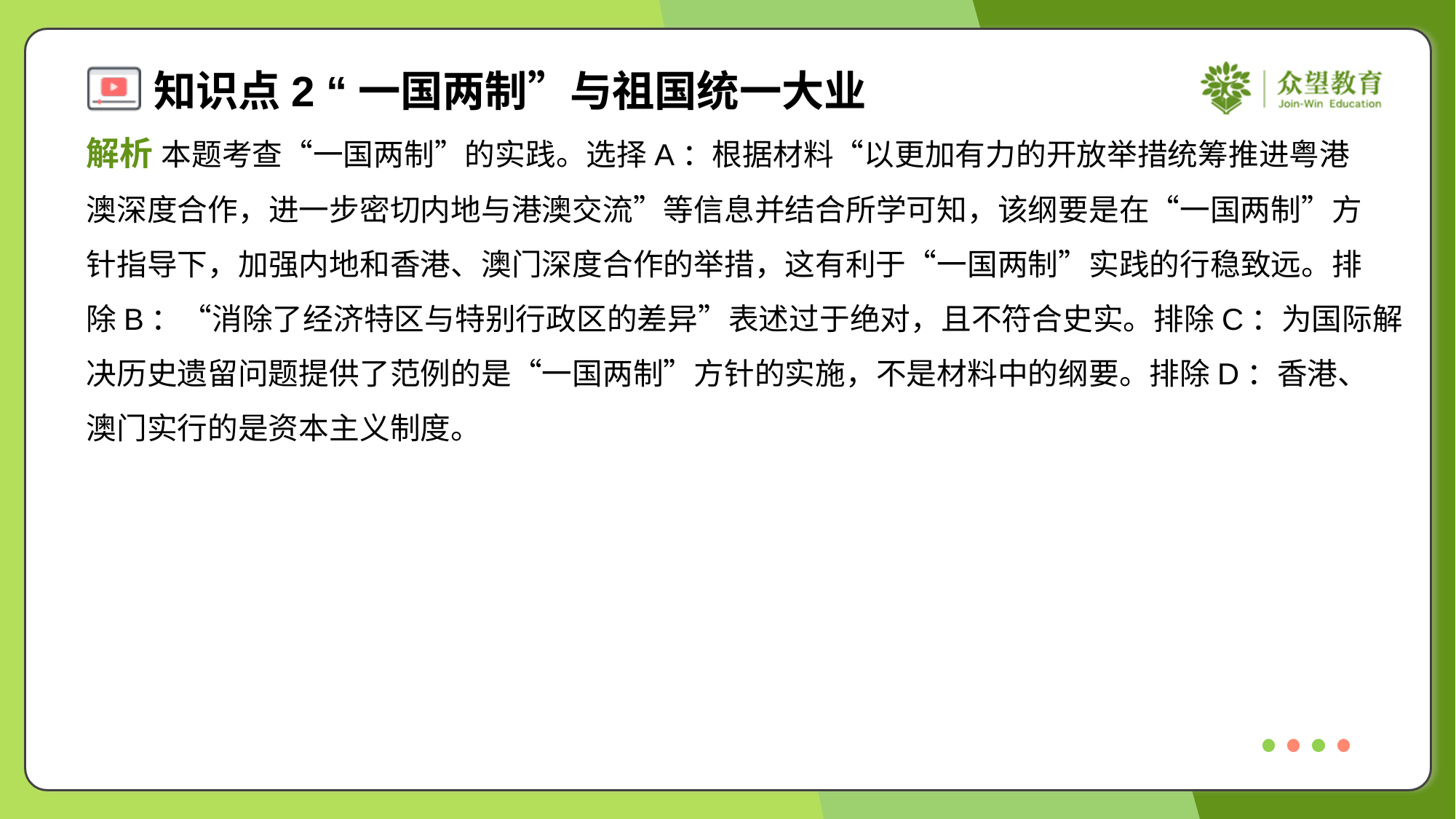

解析 本题考查“一国两制”的实践。选择A：根据材料“以更加有力的开放举措统筹推进粤港
澳深度合作，进一步密切内地与港澳交流”等信息并结合所学可知，该纲要是在“一国两制”方
针指导下，加强内地和香港、澳门深度合作的举措，这有利于“一国两制”实践的行稳致远。排
除B：“消除了经济特区与特别行政区的差异”表述过于绝对，且不符合史实。排除C：为国际解
决历史遗留问题提供了范例的是“一国两制”方针的实施，不是材料中的纲要。排除D：香港、
澳门实行的是资本主义制度。